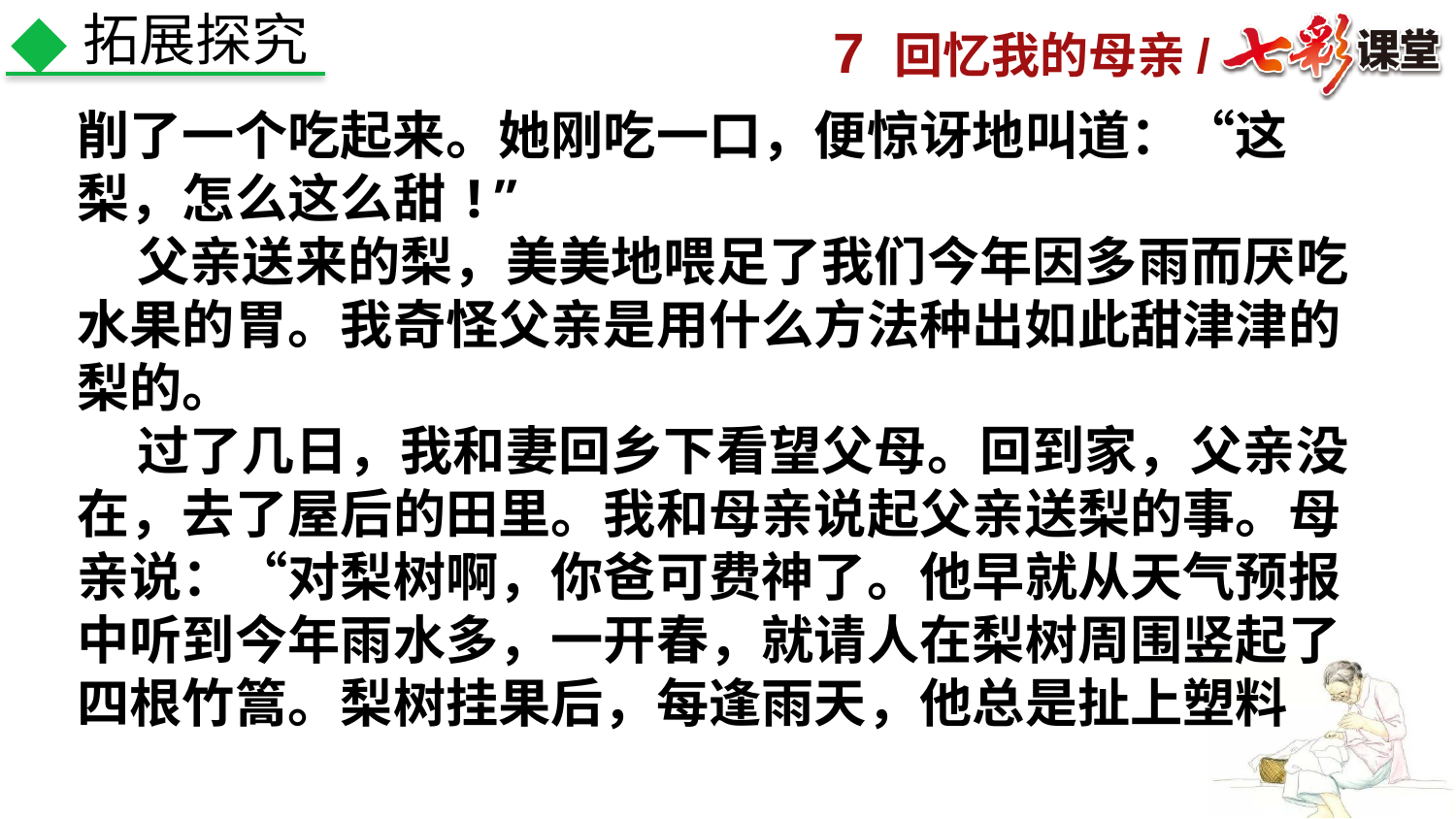

拓展探究

削了一个吃起来。她刚吃一口，便惊讶地叫道：“这梨，怎么这么甜!”
    父亲送来的梨，美美地喂足了我们今年因多雨而厌吃水果的胃。我奇怪父亲是用什么方法种出如此甜津津的梨的。
    过了几日，我和妻回乡下看望父母。回到家，父亲没在，去了屋后的田里。我和母亲说起父亲送梨的事。母亲说：“对梨树啊，你爸可费神了。他早就从天气预报中听到今年雨水多，一开春，就请人在梨树周围竖起了四根竹篙。梨树挂果后，每逢雨天，他总是扯上塑料